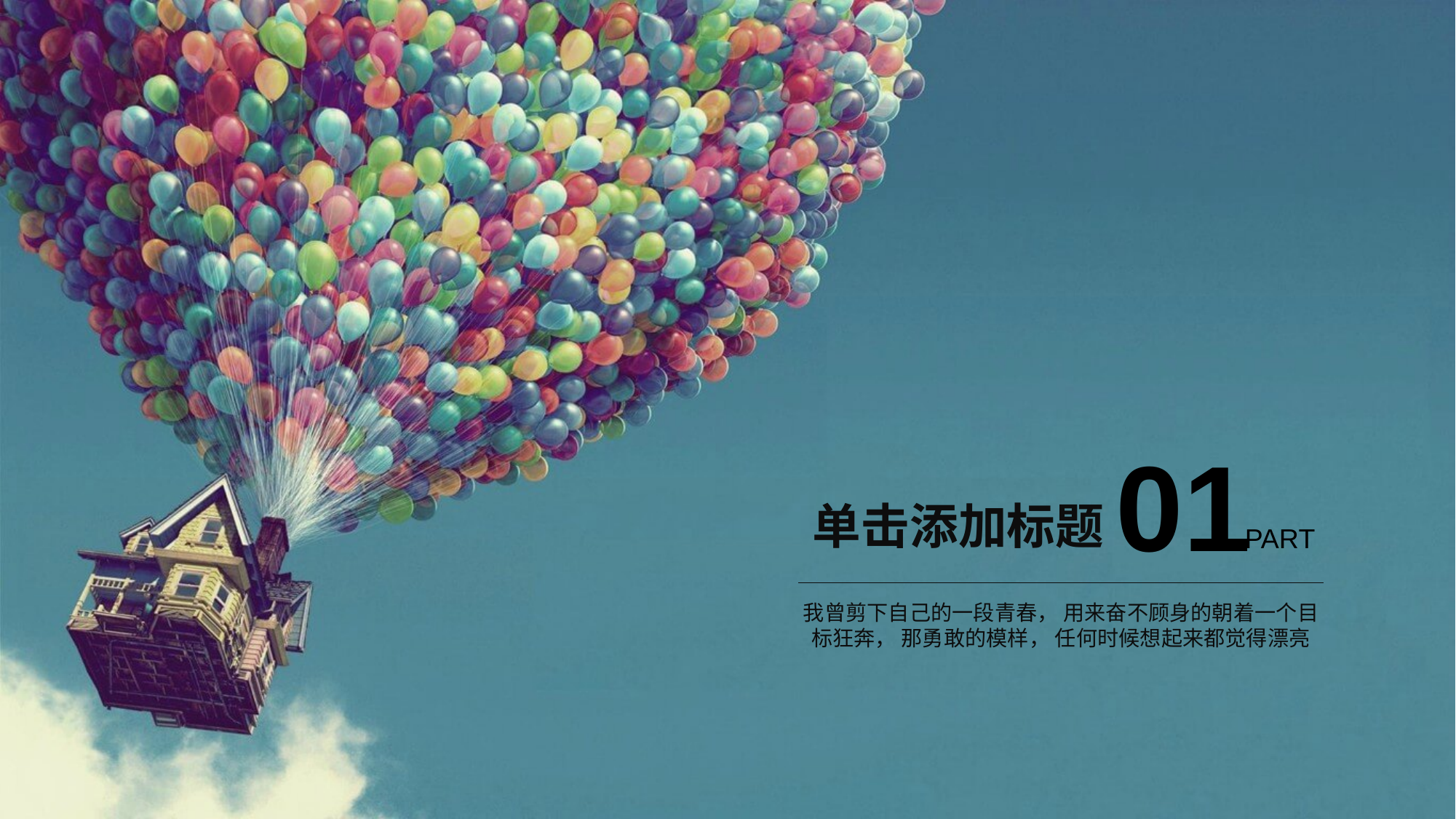

01
PART
单击添加标题
我曾剪下自己的一段青春， 用来奋不顾身的朝着一个目标狂奔， 那勇敢的模样， 任何时候想起来都觉得漂亮